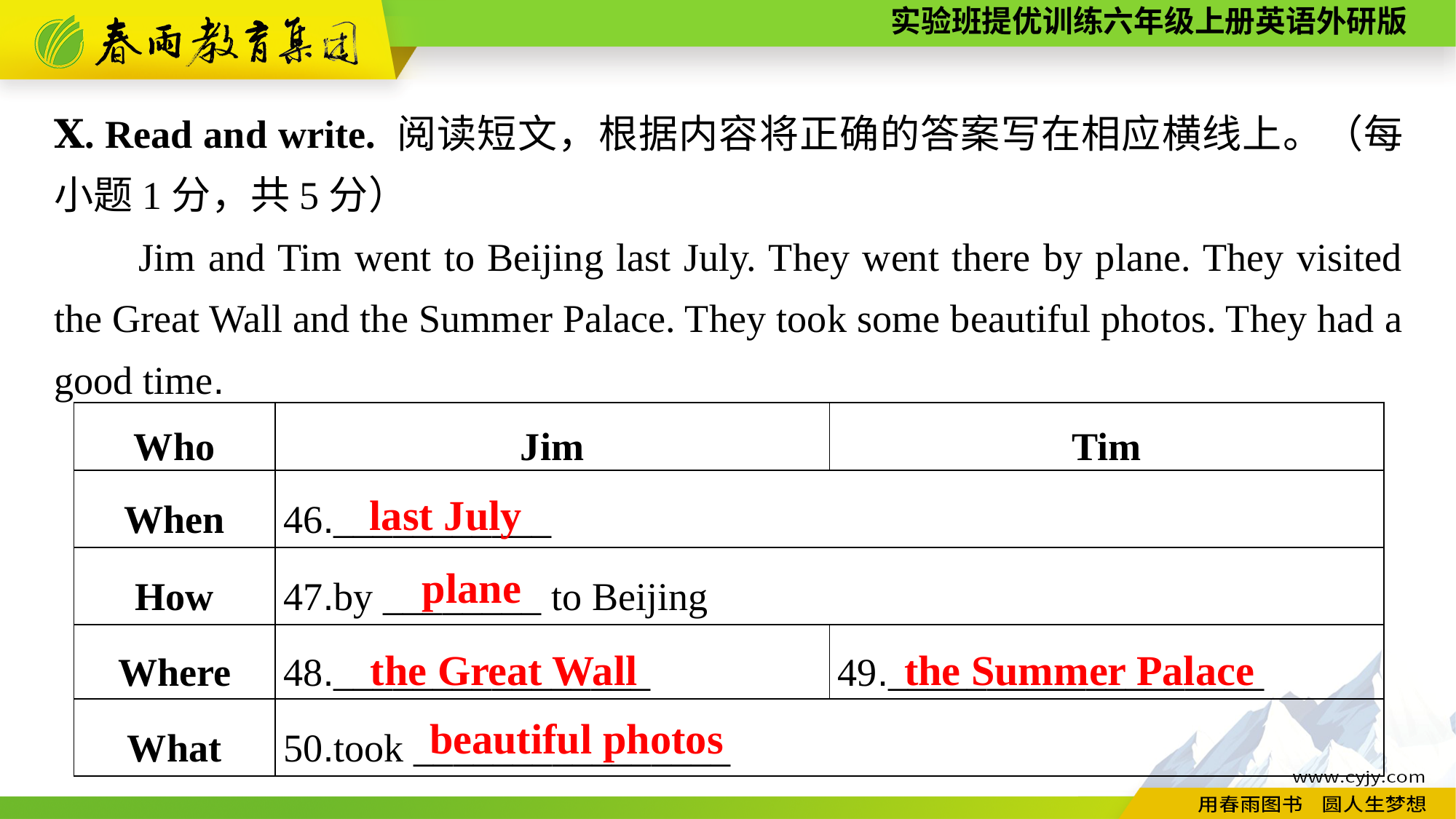

Ⅹ. Read and write. 阅读短文，根据内容将正确的答案写在相应横线上。（每小题1分，共5分）
Jim and Tim went to Beijing last July. They went there by plane. They visited the Great Wall and the Summer Palace. They took some beautiful photos. They had a good time.
| Who | Jim | Tim |
| --- | --- | --- |
| When | 46.\_\_\_\_\_\_\_\_\_\_\_ |  |
| How | 47.by \_\_\_\_\_\_\_\_ to Beijing |  |
| Where | 48.\_\_\_\_\_\_\_\_\_\_\_\_\_\_\_\_ | 49.\_\_\_\_\_\_\_\_\_\_\_\_\_\_\_\_\_\_\_ |
| What | 50.took \_\_\_\_\_\_\_\_\_\_\_\_\_\_\_\_ |  |
last July
plane
the Great Wall
the Summer Palace
beautiful photos